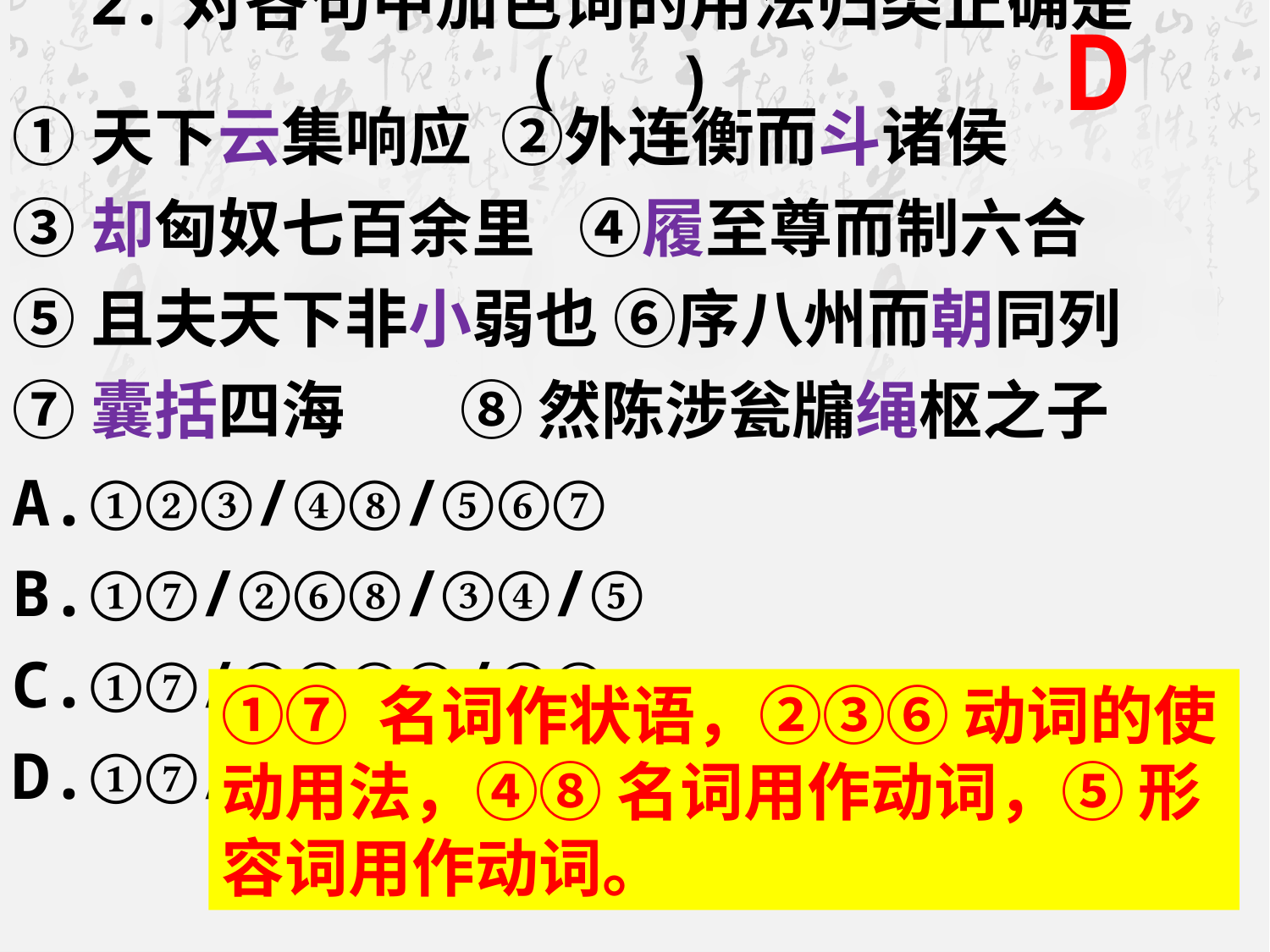

# 2.对各句中加色词的用法归类正确是(   )
D
①天下云集响应  ②外连衡而斗诸侯
③却匈奴七百余里   ④履至尊而制六合
⑤且夫天下非小弱也 ⑥序八州而朝同列
⑦囊括四海        ⑧ 然陈涉瓮牖绳枢之子
A.①②③/④⑧/⑤⑥⑦   B.①⑦/②⑥⑧/③④/⑤
C.①⑦/②③④⑤/⑥⑧   D.①⑦/②③⑥/④⑧/⑤
①⑦ 名词作状语，②③⑥ 动词的使动用法，④⑧ 名词用作动词，⑤ 形容词用作动词。